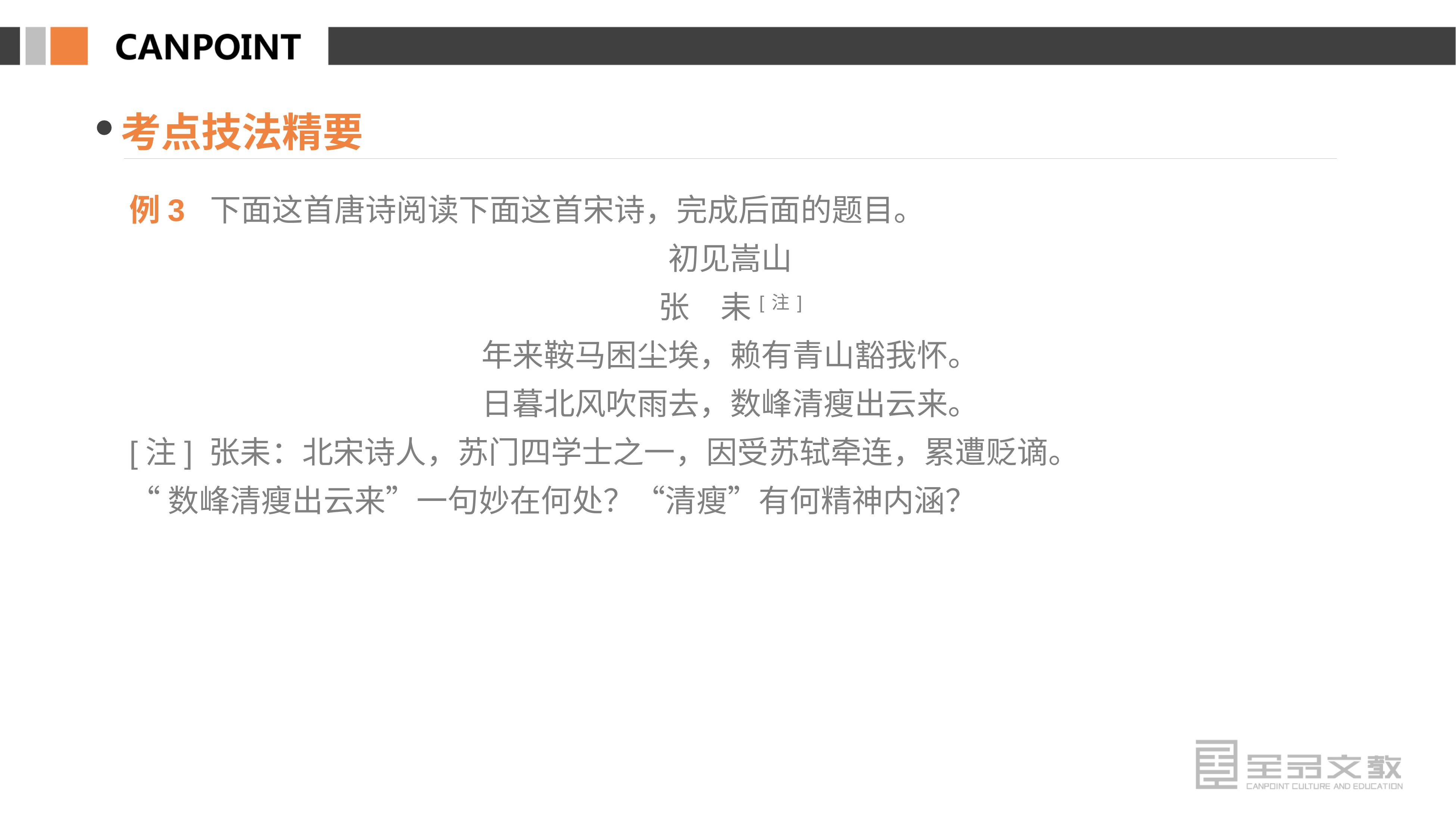

考点技法精要

例3  下面这首唐诗阅读下面这首宋诗，完成后面的题目。
初见嵩山
张　耒[注]
年来鞍马困尘埃，赖有青山豁我怀。
日暮北风吹雨去，数峰清瘦出云来。
[注] 张耒：北宋诗人，苏门四学士之一，因受苏轼牵连，累遭贬谪。
“数峰清瘦出云来”一句妙在何处？“清瘦”有何精神内涵？